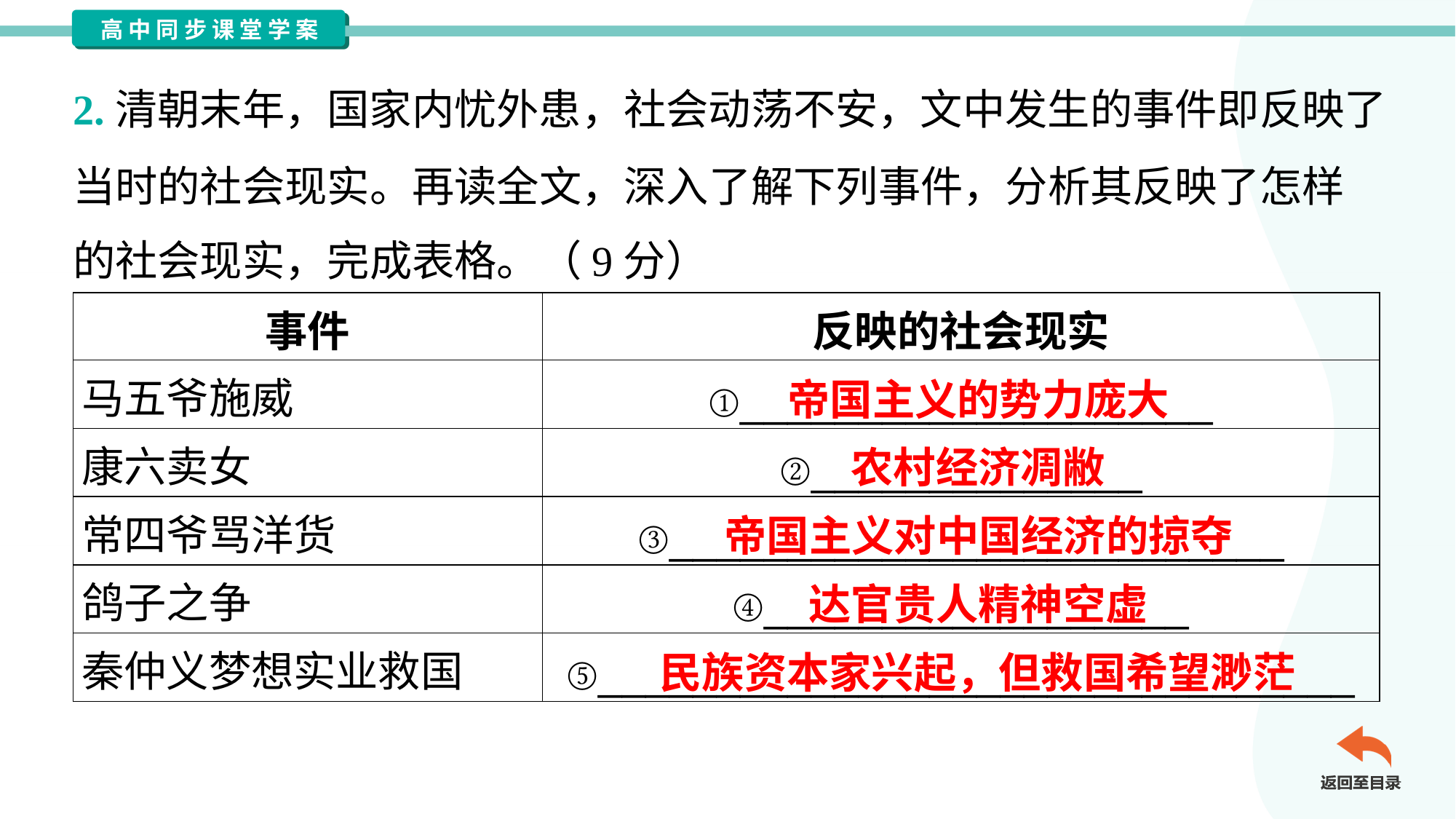

2.清朝末年，国家内忧外患，社会动荡不安，文中发生的事件即反映了
当时的社会现实。再读全文，深入了解下列事件，分析其反映了怎样
的社会现实，完成表格。（9分）
| 事件 | 反映的社会现实 |
| --- | --- |
| 马五爷施威 | ①\_\_\_\_\_\_\_\_\_\_\_\_\_\_\_\_\_\_\_\_ |
| 康六卖女 | ②\_\_\_\_\_\_\_\_\_\_\_\_\_\_ |
| 常四爷骂洋货 | ③\_\_\_\_\_\_\_\_\_\_\_\_\_\_\_\_\_\_\_\_\_\_\_\_\_\_ |
| 鸽子之争 | ④\_\_\_\_\_\_\_\_\_\_\_\_\_\_\_\_\_\_ |
| 秦仲义梦想实业救国 | ⑤\_\_\_\_\_\_\_\_\_\_\_\_\_\_\_\_\_\_\_\_\_\_\_\_\_\_\_\_\_\_\_\_ |
帝国主义的势力庞大
农村经济凋敝
帝国主义对中国经济的掠夺
达官贵人精神空虚
民族资本家兴起，但救国希望渺茫